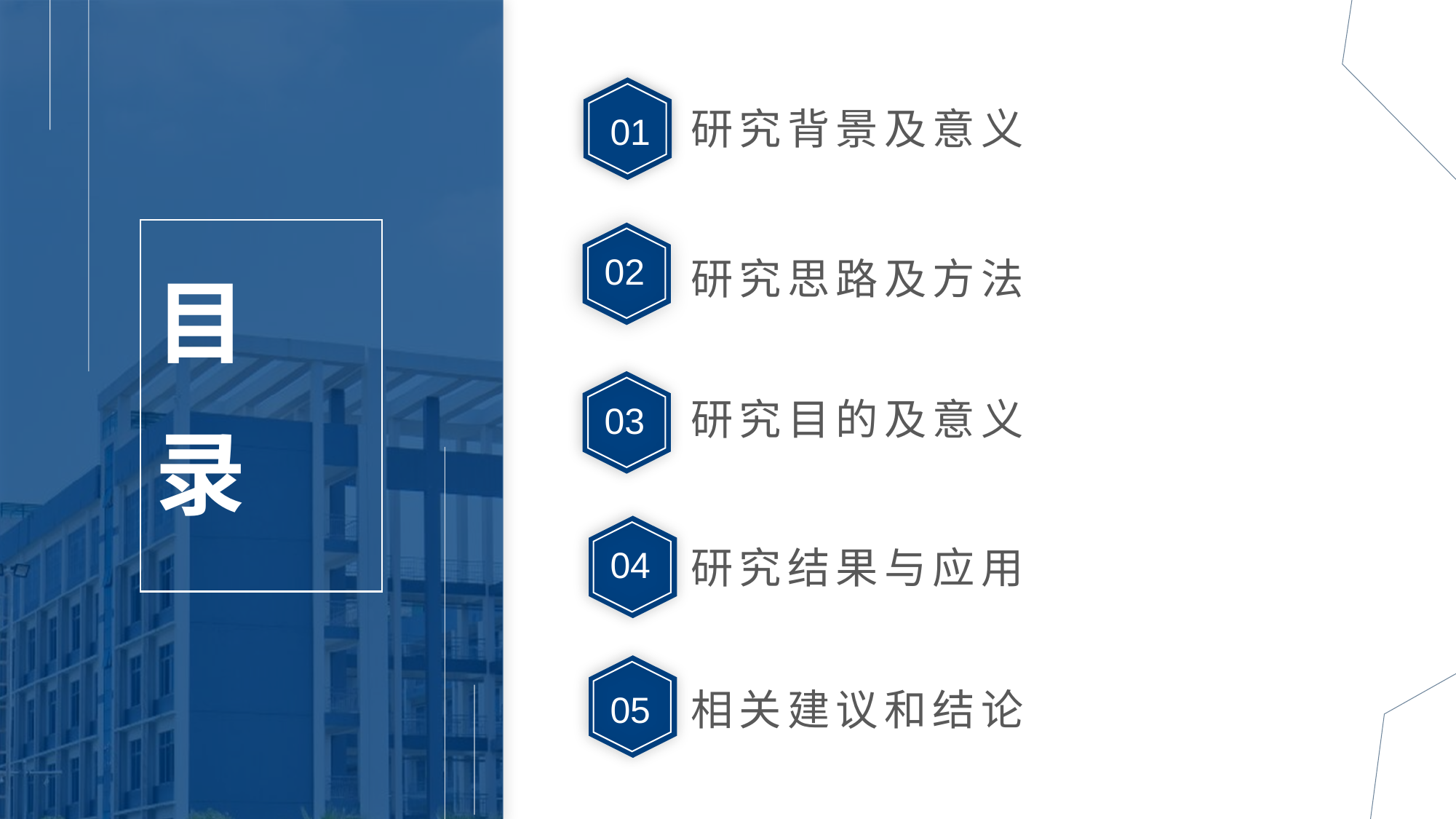

研究背景及意义

01
02
研究思路及方法

研究目的及意义

03
研究结果与应用
04
相关建议和结论
05